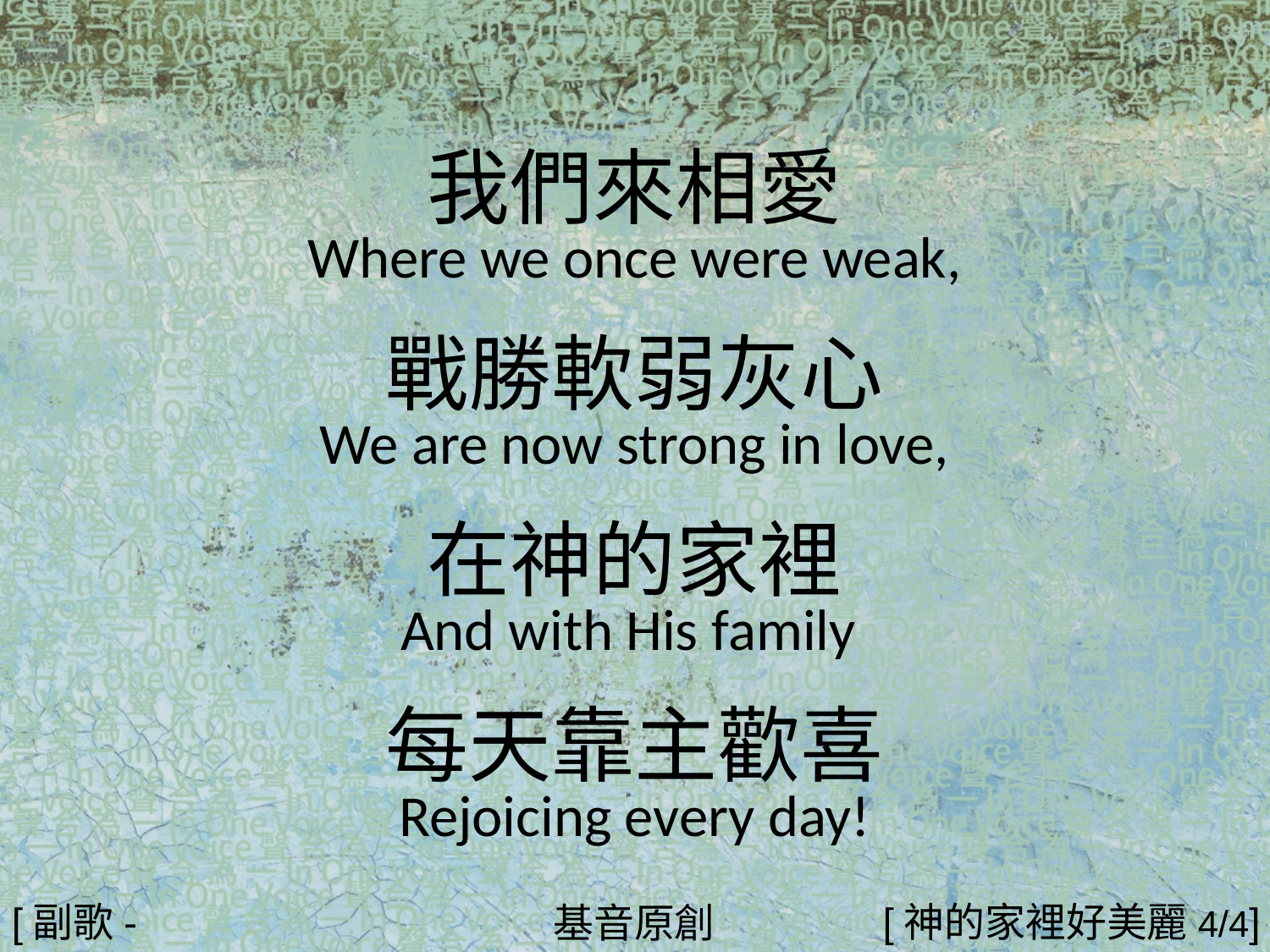

我們來相愛
Where we once were weak,

戰勝軟弱灰心
We are now strong in love,

在神的家裡
And with His family

每天靠主歡喜
Rejoicing every day!
#

[副歌-2]
[神的家裡好美麗4/4]
基音原創